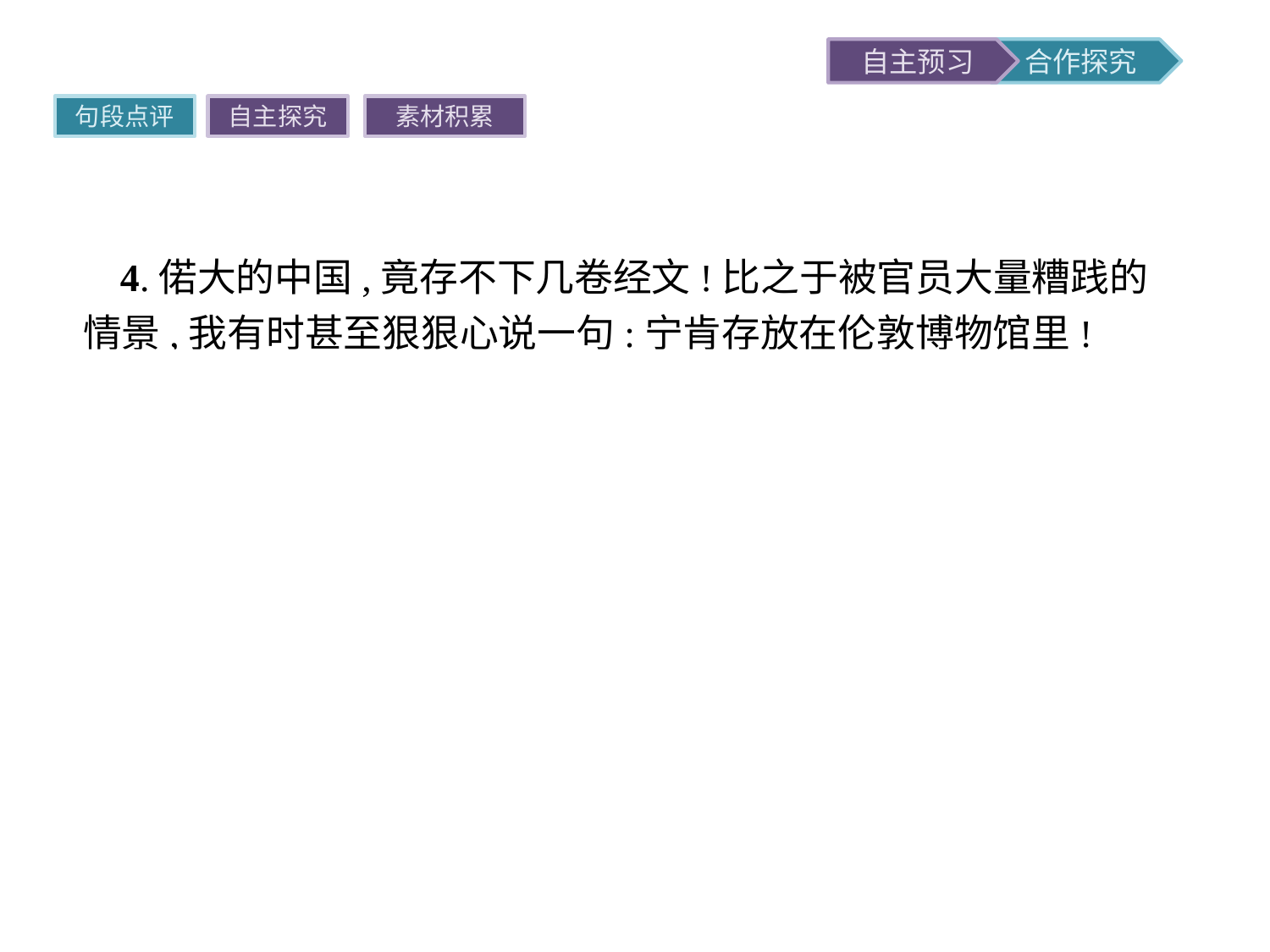

句段点评
自主探究
素材积累
4.偌大的中国,竟存不下几卷经文!比之于被官员大量糟践的情景,我有时甚至狠狠心说一句:宁肯存放在伦敦博物馆里!
点评这两句话是对当时统治阶级的声讨。他们腐败无能、丧权辱国,对祖先馈赠的民族文化遗产不仅看不牢、守不住,反而大量糟蹋,以致列强有隙可乘掳掠我国国宝。这是酿成民族悲剧的根本原因。“比之于被官员大量糟践的情景,我有时甚至狠狠心说一句:宁肯存放在伦敦博物馆里!”这反映了作者内心难以言状的痛苦,体味前提条件和“有时甚至狠狠心”这几个字,我们可以感受到作者在痛苦中蕴含的强烈愤懑。